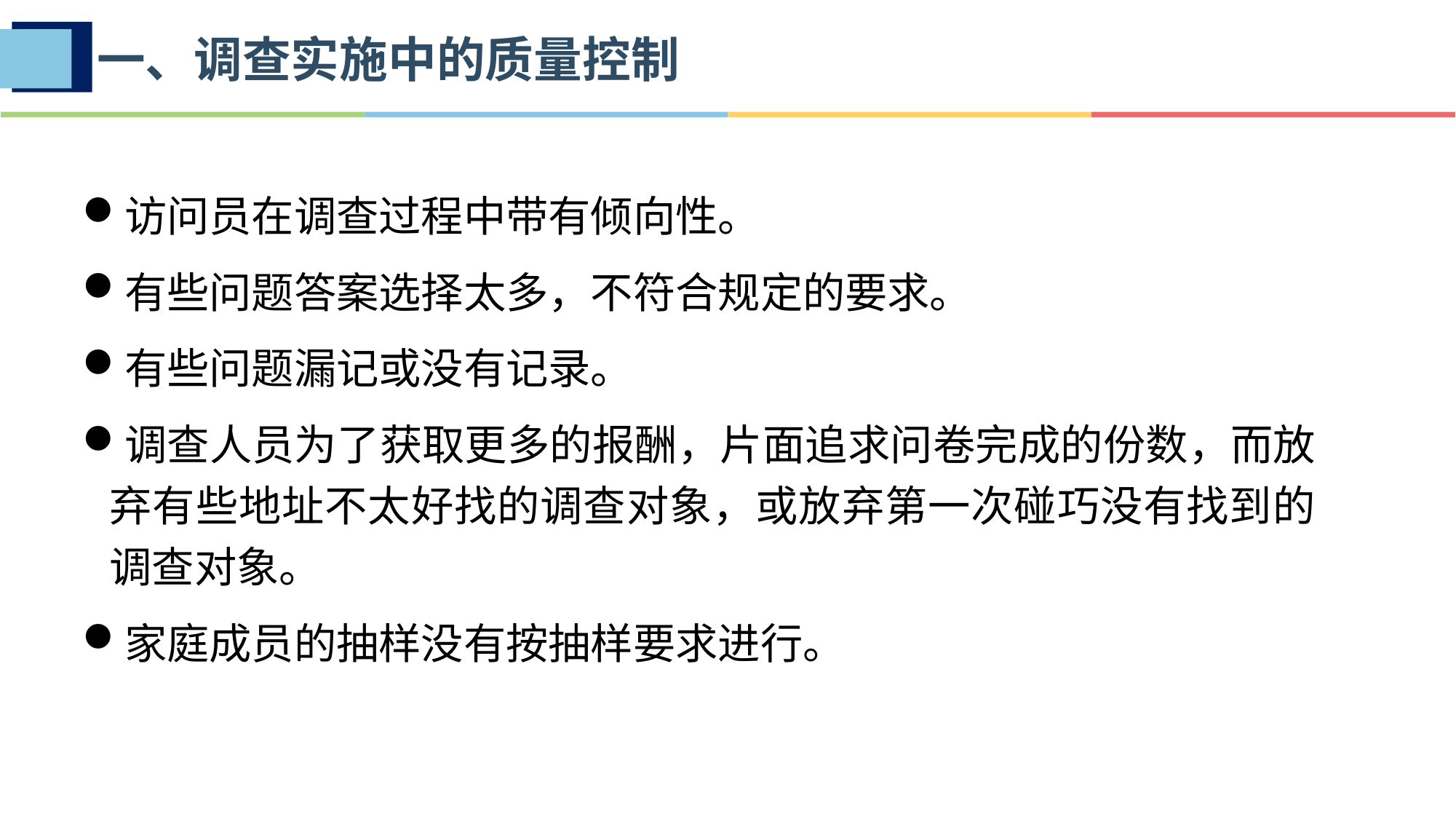

一、调查实施中的质量控制

访问员在调查过程中带有倾向性。
有些问题答案选择太多，不符合规定的要求。
有些问题漏记或没有记录。
调查人员为了获取更多的报酬，片面追求问卷完成的份数，而放弃有些地址不太好找的调查对象，或放弃第一次碰巧没有找到的调查对象。
家庭成员的抽样没有按抽样要求进行。